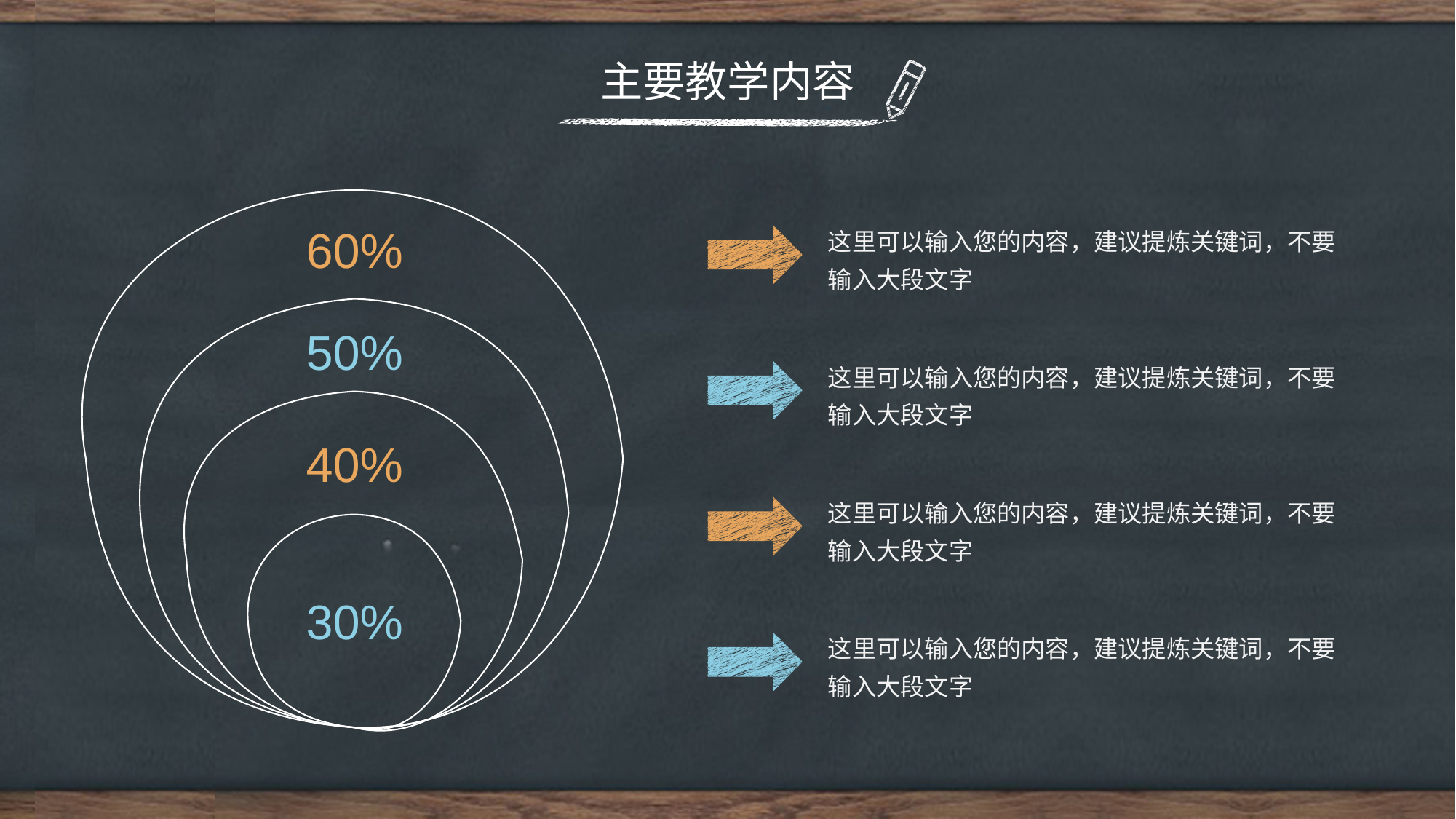

主要教学内容

这里可以输入您的内容，建议提炼关键词，不要输入大段文字
60%

50%
这里可以输入您的内容，建议提炼关键词，不要输入大段文字

40%
这里可以输入您的内容，建议提炼关键词，不要输入大段文字

30%
这里可以输入您的内容，建议提炼关键词，不要输入大段文字